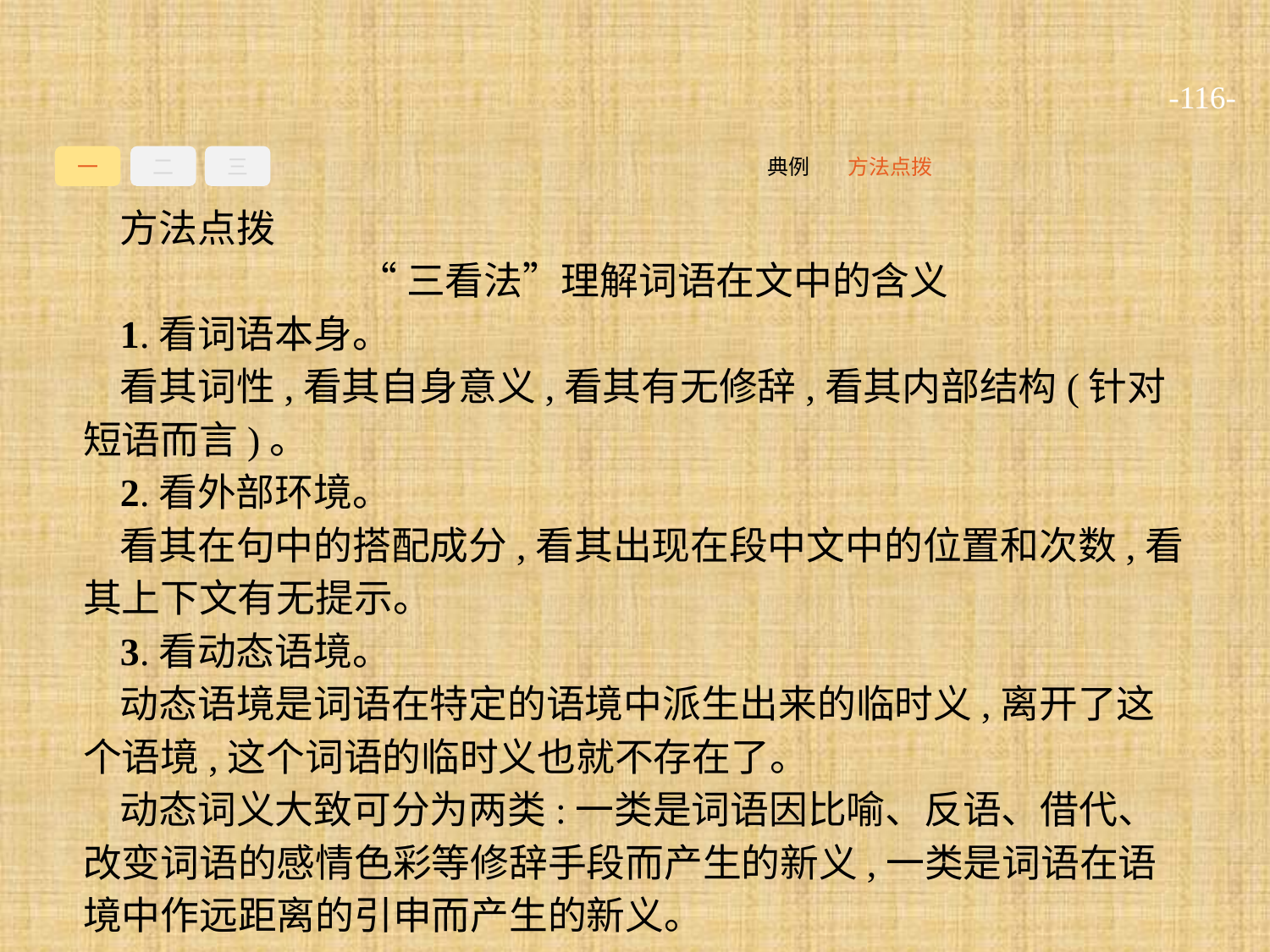

-116-
一
二
三
方法点拨
典例
方法点拨
“三看法”理解词语在文中的含义
1.看词语本身。
看其词性,看其自身意义,看其有无修辞,看其内部结构(针对短语而言)。
2.看外部环境。
看其在句中的搭配成分,看其出现在段中文中的位置和次数,看其上下文有无提示。
3.看动态语境。
动态语境是词语在特定的语境中派生出来的临时义,离开了这个语境,这个词语的临时义也就不存在了。
动态词义大致可分为两类:一类是词语因比喻、反语、借代、改变词语的感情色彩等修辞手段而产生的新义,一类是词语在语境中作远距离的引申而产生的新义。